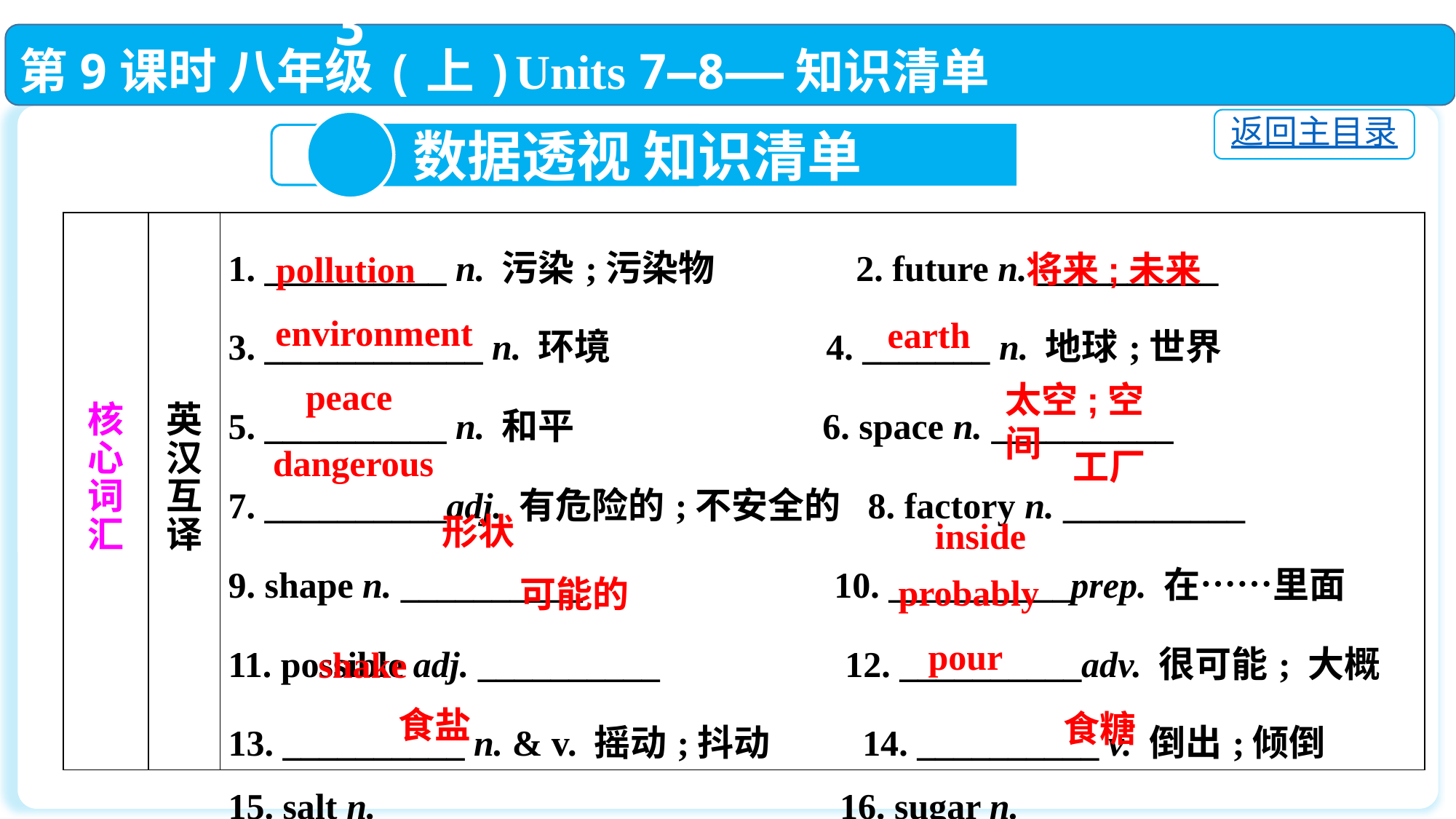

第9课时 八年级(上)Units 7—8——知识清单

返回主目录
3

   数据透视 知识清单
| 核 心 词 汇 | 英 汉 互 译 | 1. \_\_\_\_\_\_\_\_\_\_ n. 污染;污染物 2. future n. \_\_\_\_\_\_\_\_\_\_　　　 3. \_\_\_\_\_\_\_\_\_\_\_\_ n. 环境 4. \_\_\_\_\_\_\_ n. 地球;世界 5. \_\_\_\_\_\_\_\_\_\_ n. 和平 6. space n. \_\_\_\_\_\_\_\_\_\_　　　 7. \_\_\_\_\_\_\_\_\_\_adj. 有危险的;不安全的 8. factory n. \_\_\_\_\_\_\_\_\_\_　　　 9. shape n. \_\_\_\_\_\_\_\_\_\_ 　　　 10. \_\_\_\_\_\_\_\_\_\_prep. 在……里面 11. possible adj. \_\_\_\_\_\_\_\_\_\_　　　 12. \_\_\_\_\_\_\_\_\_\_adv. 很可能; 大概 13. \_\_\_\_\_\_\_\_\_\_ n. & v. 摇动;抖动 14. \_\_\_\_\_\_\_\_\_\_ v. 倒出;倾倒 15. salt n.\_\_\_\_\_\_ 16. sugar n.\_\_\_\_\_\_\_\_\_\_ |
| --- | --- | --- |
pollution
将来;未来
environment
 earth
peace
太空;空间
dangerous
工厂
形状
inside
probably
可能的
pour
shake
  食盐
  食糖